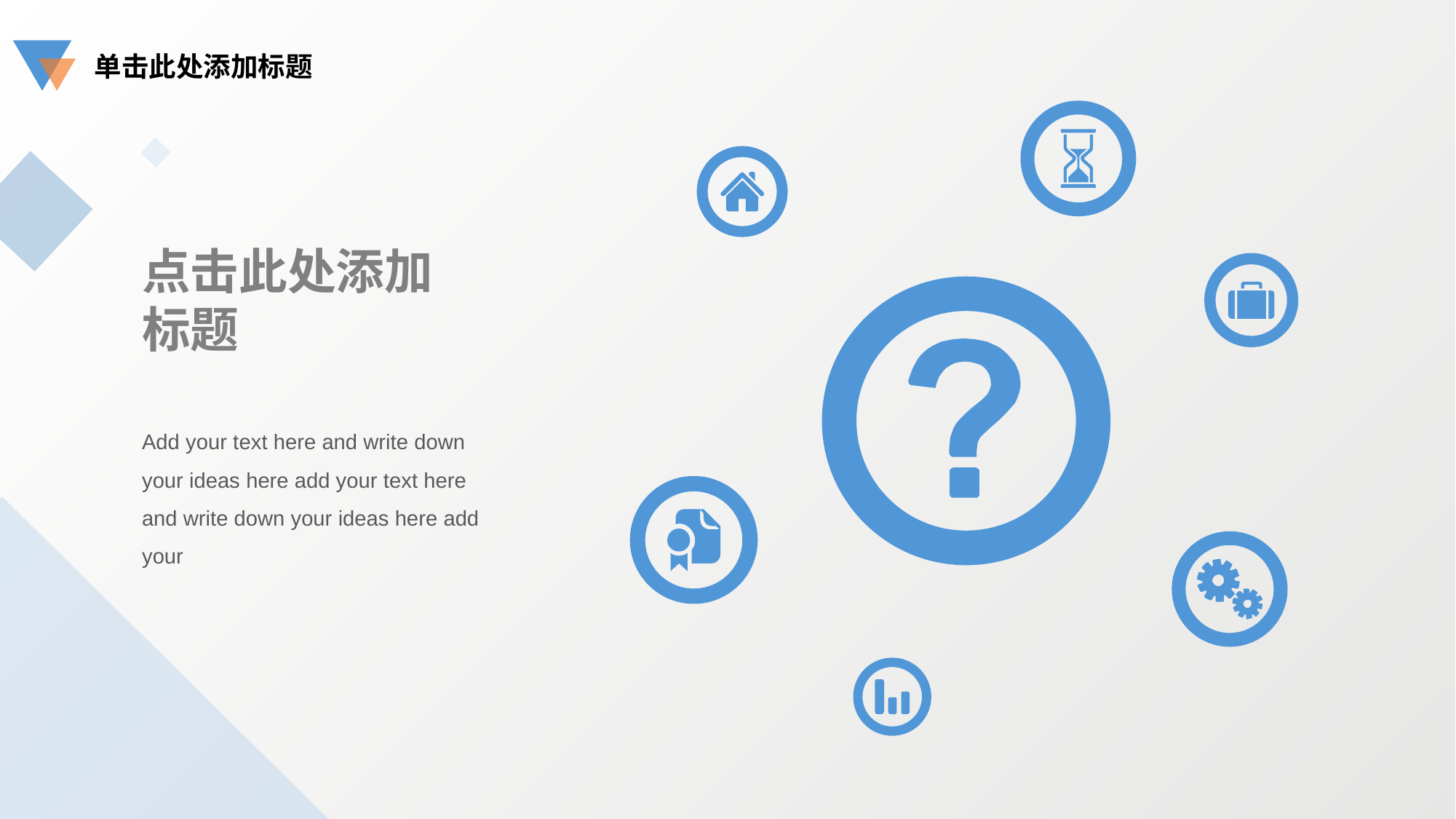

单击此处添加标题

点击此处添加标题

Add your text here and write down your ideas here add your text here and write down your ideas here add your